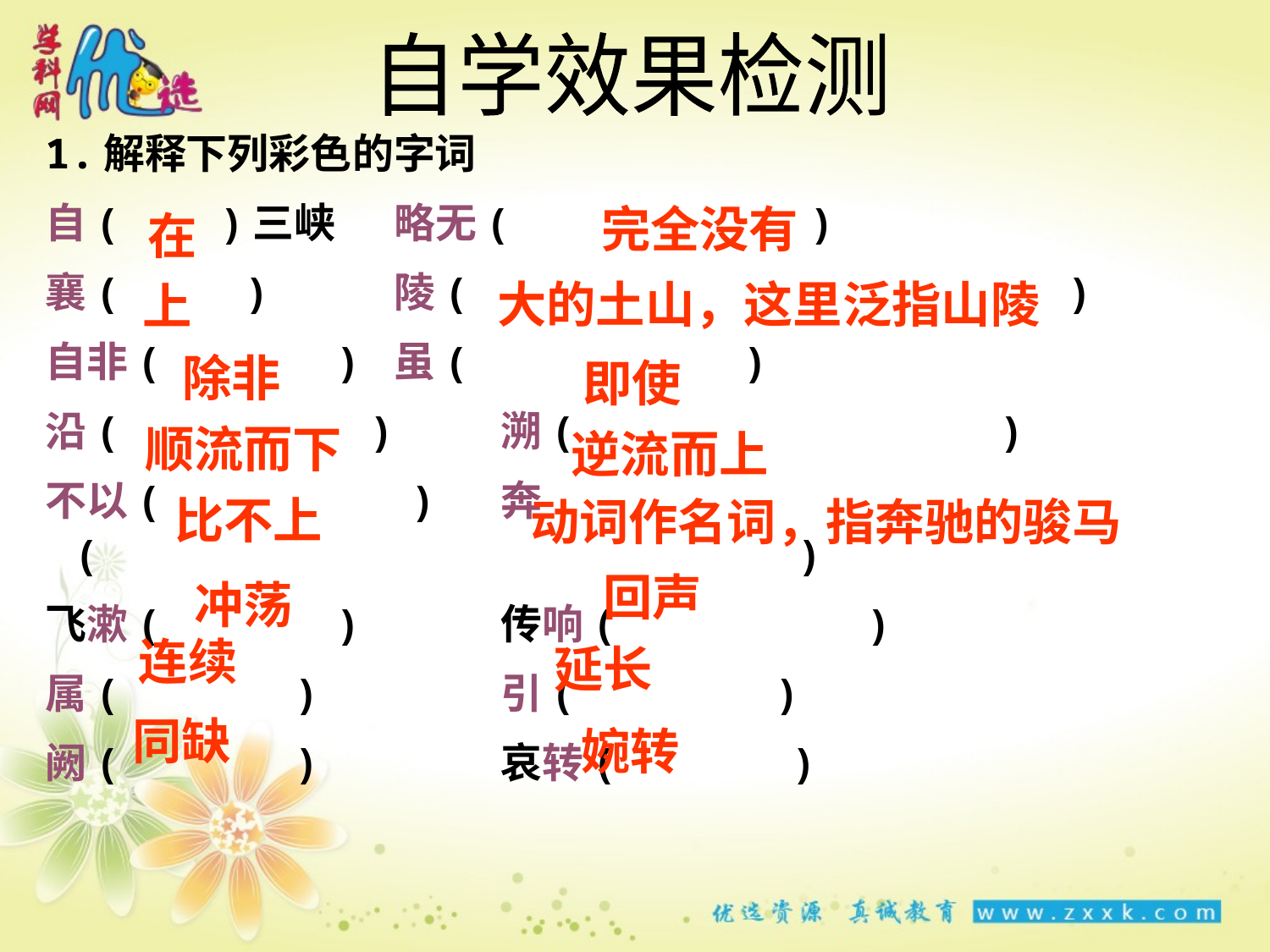

自学效果检测
1.解释下列彩色的字词
自(    )三峡   	略无(            )
襄(     ) 		陵(                        )
自非(       ) 	虽(           )
沿(          )	溯(                 )
不以(          )	奔(                            )
飞漱(       )   	传响(          )
属(       )    	引(        )
阙(       )    	哀转(       )
完全没有
在
大的土山，这里泛指山陵
上
除非
即使
顺流而下
逆流而上
比不上
动词作名词，指奔驰的骏马
回声
冲荡
连续
延长
同缺
婉转